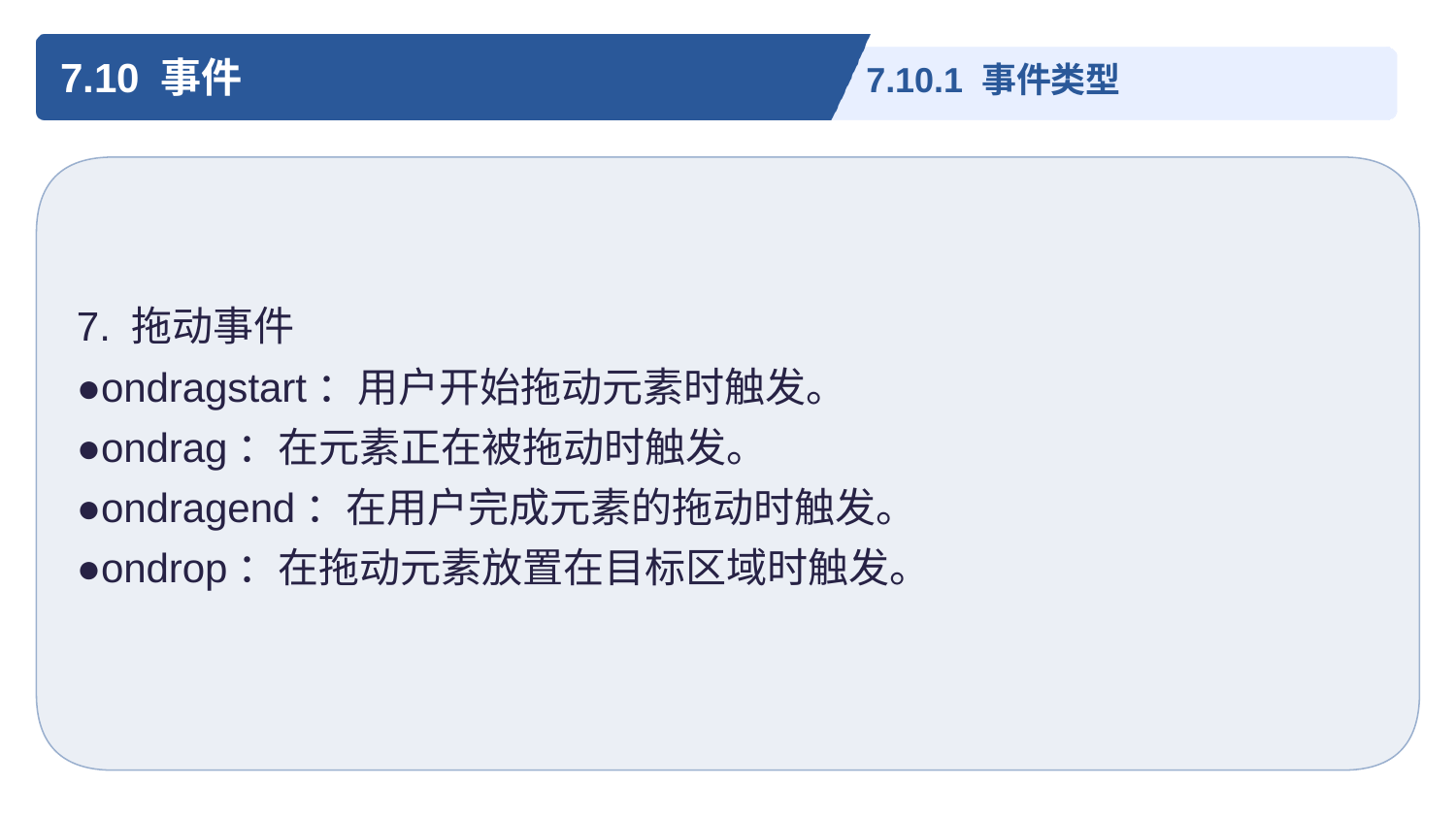

7.10 事件
7.10.1 事件类型

7. 拖动事件
●ondragstart：用户开始拖动元素时触发。
●ondrag：在元素正在被拖动时触发。
●ondragend：在用户完成元素的拖动时触发。
●ondrop：在拖动元素放置在目标区域时触发。